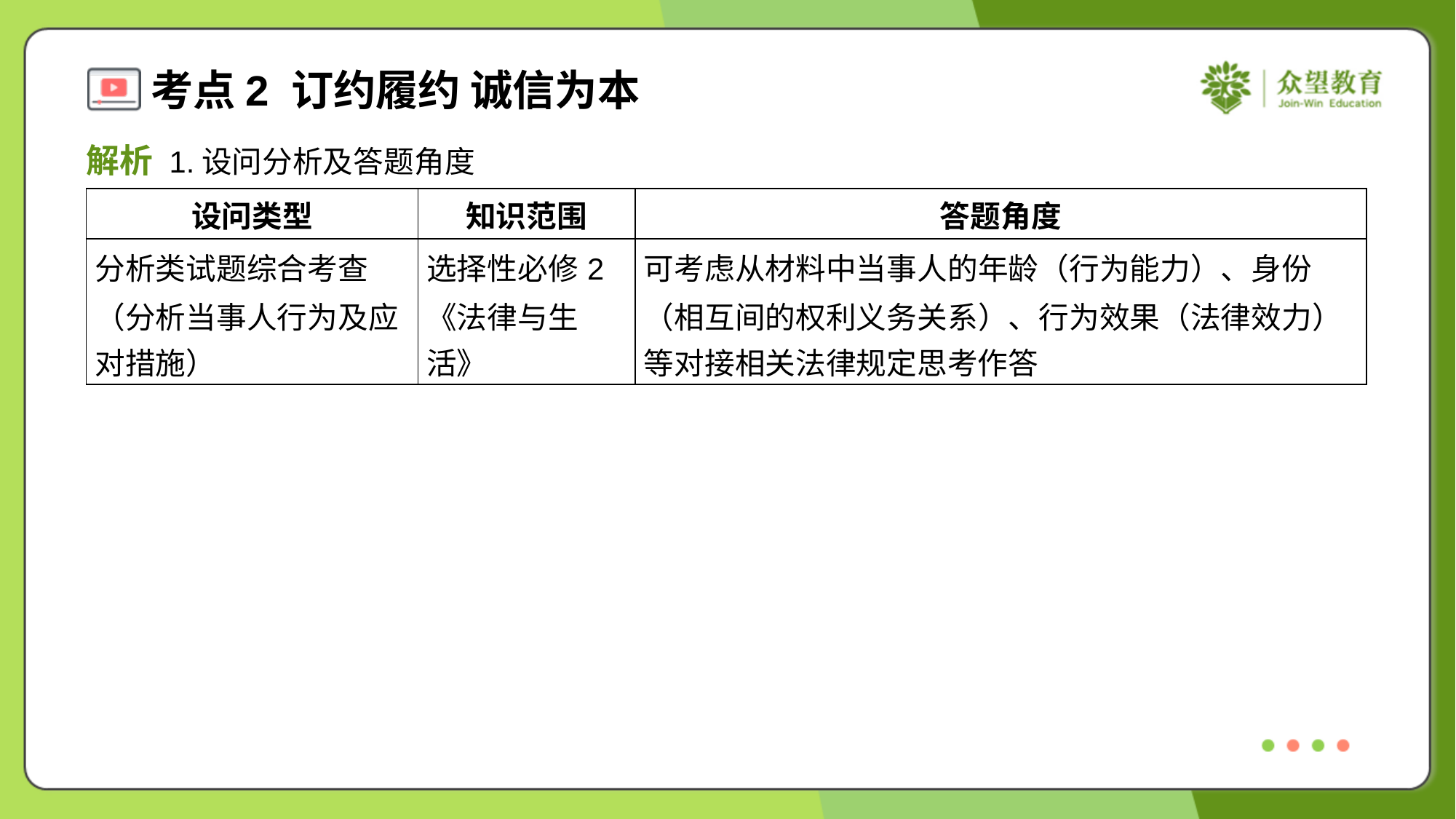

解析 1.设问分析及答题角度
| 设问类型 | 知识范围 | 答题角度 |
| --- | --- | --- |
| 分析类试题综合考查 （分析当事人行为及应 对措施） | 选择性必修2 《法律与生 活》 | 可考虑从材料中当事人的年龄（行为能力）、身份 （相互间的权利义务关系）、行为效果（法律效力） 等对接相关法律规定思考作答 |